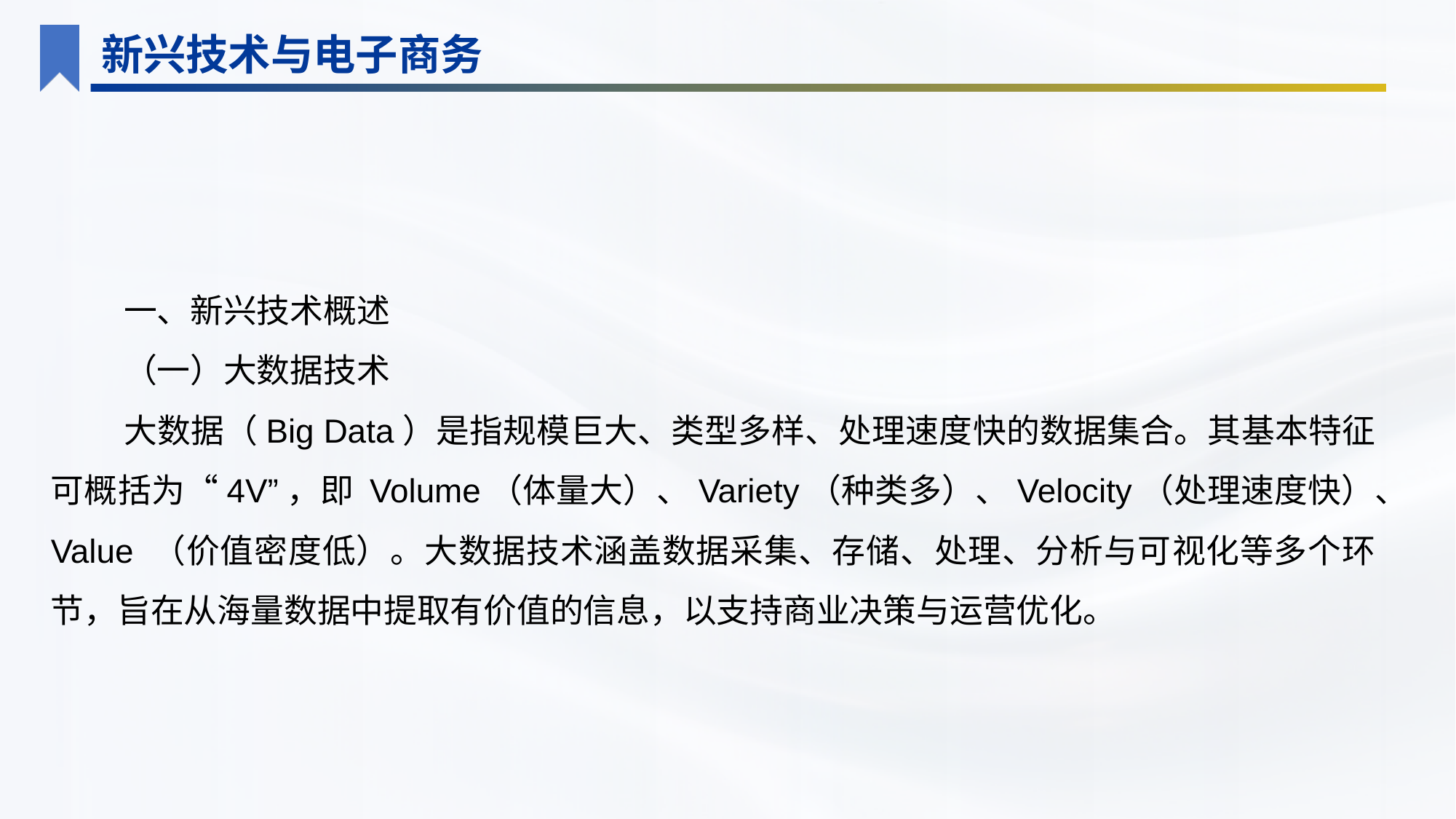

新兴技术与电子商务
一、新兴技术概述
（一）大数据技术
大数据（Big Data）是指规模巨大、类型多样、处理速度快的数据集合。其基本特征可概括为“4V”，即 Volume（体量大）、Variety（种类多）、Velocity（处理速度快）、Value （价值密度低）。大数据技术涵盖数据采集、存储、处理、分析与可视化等多个环节，旨在从海量数据中提取有价值的信息，以支持商业决策与运营优化。